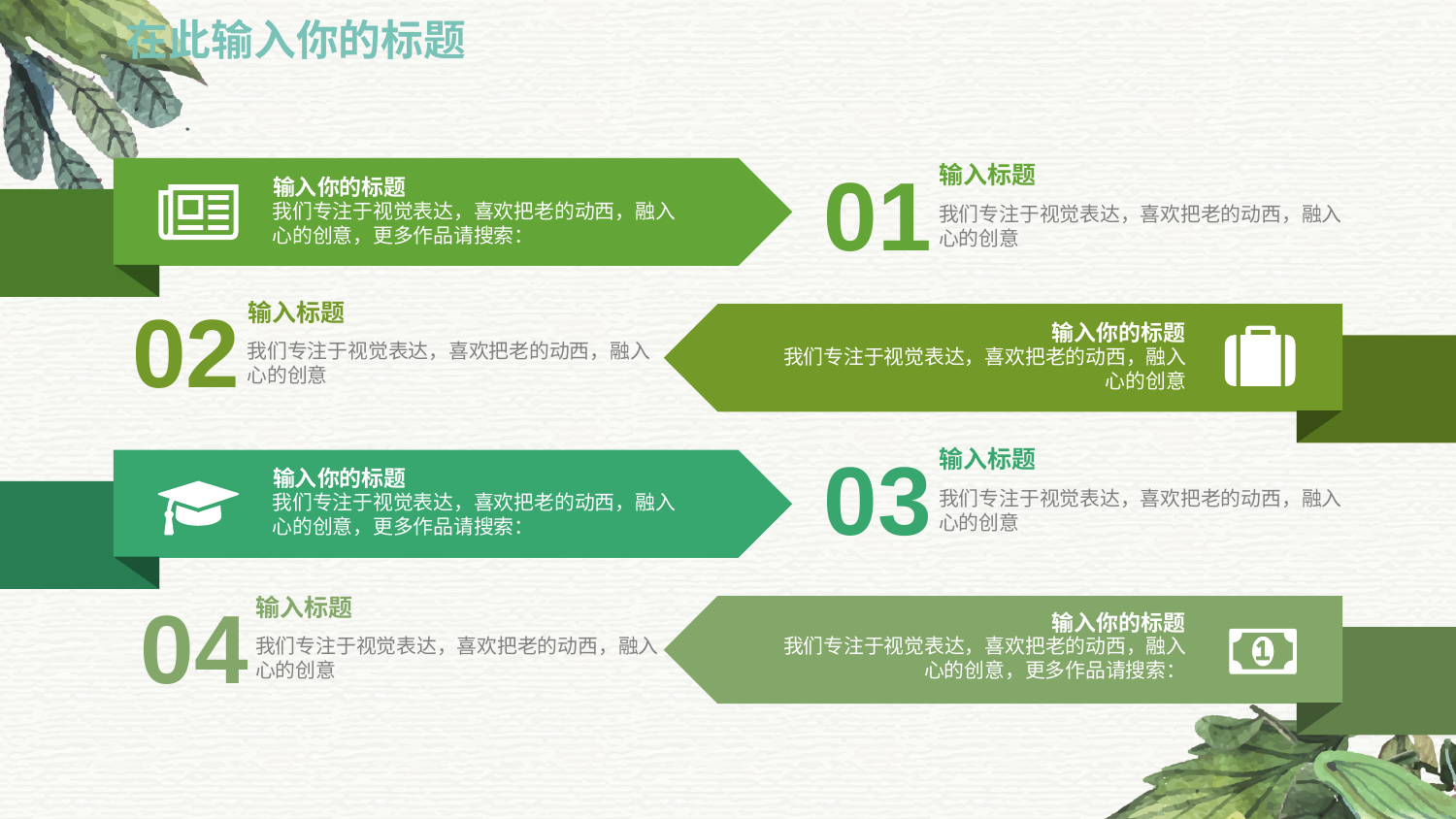

在此输入你的标题
01

输入标题
我们专注于视觉表达，喜欢把老的动西，融入心的创意
输入你的标题
我们专注于视觉表达，喜欢把老的动西，融入心的创意，更多作品请搜索：

02
输入标题
我们专注于视觉表达，喜欢把老的动西，融入心的创意

输入你的标题
我们专注于视觉表达，喜欢把老的动西，融入心的创意

03
输入标题
我们专注于视觉表达，喜欢把老的动西，融入心的创意

输入你的标题
我们专注于视觉表达，喜欢把老的动西，融入心的创意，更多作品请搜索：

04
输入标题
我们专注于视觉表达，喜欢把老的动西，融入心的创意

输入你的标题
我们专注于视觉表达，喜欢把老的动西，融入心的创意，更多作品请搜索：